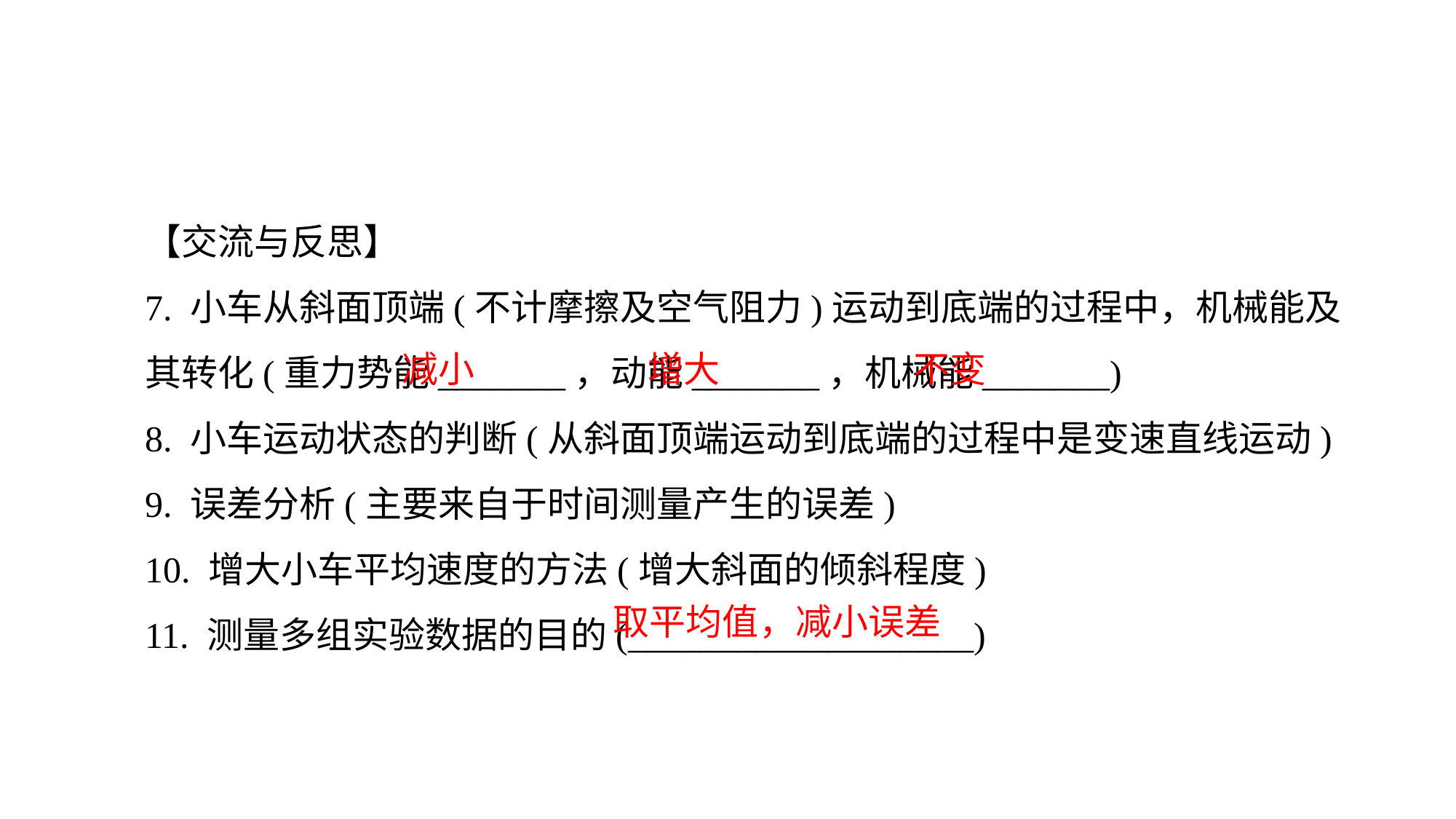

【交流与反思】
7. 小车从斜面顶端(不计摩擦及空气阻力)运动到底端的过程中，机械能及其转化(重力势能_______，动能_______，机械能_______)
8. 小车运动状态的判断(从斜面顶端运动到底端的过程中是变速直线运动)9. 误差分析(主要来自于时间测量产生的误差)10. 增大小车平均速度的方法(增大斜面的倾斜程度)11. 测量多组实验数据的目的(___________________)
减小
增大
不变
取平均值，减小误差